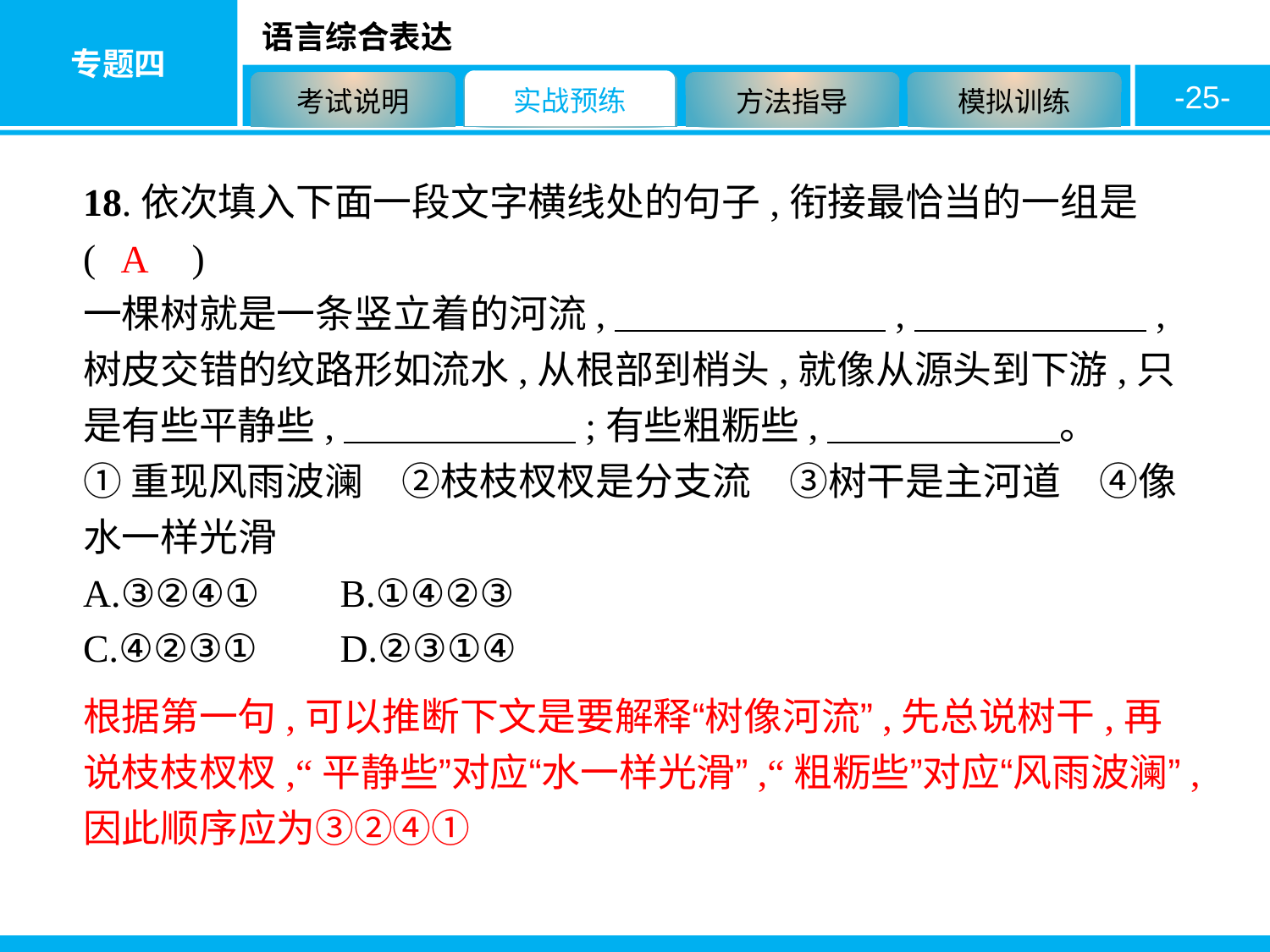

-25-
18.依次填入下面一段文字横线处的句子,衔接最恰当的一组是(　　)
一棵树就是一条竖立着的河流,　　　　　　　,　　　　　　,树皮交错的纹路形如流水,从根部到梢头,就像从源头到下游,只是有些平静些,　　　　　　;有些粗粝些,　　　　　　。
①重现风雨波澜　②枝枝杈杈是分支流　③树干是主河道　④像水一样光滑
A.③②④①	B.①④②③
C.④②③①	D.②③①④
A
根据第一句,可以推断下文是要解释“树像河流”,先总说树干,再说枝枝杈杈,“平静些”对应“水一样光滑”,“粗粝些”对应“风雨波澜”,因此顺序应为③②④①